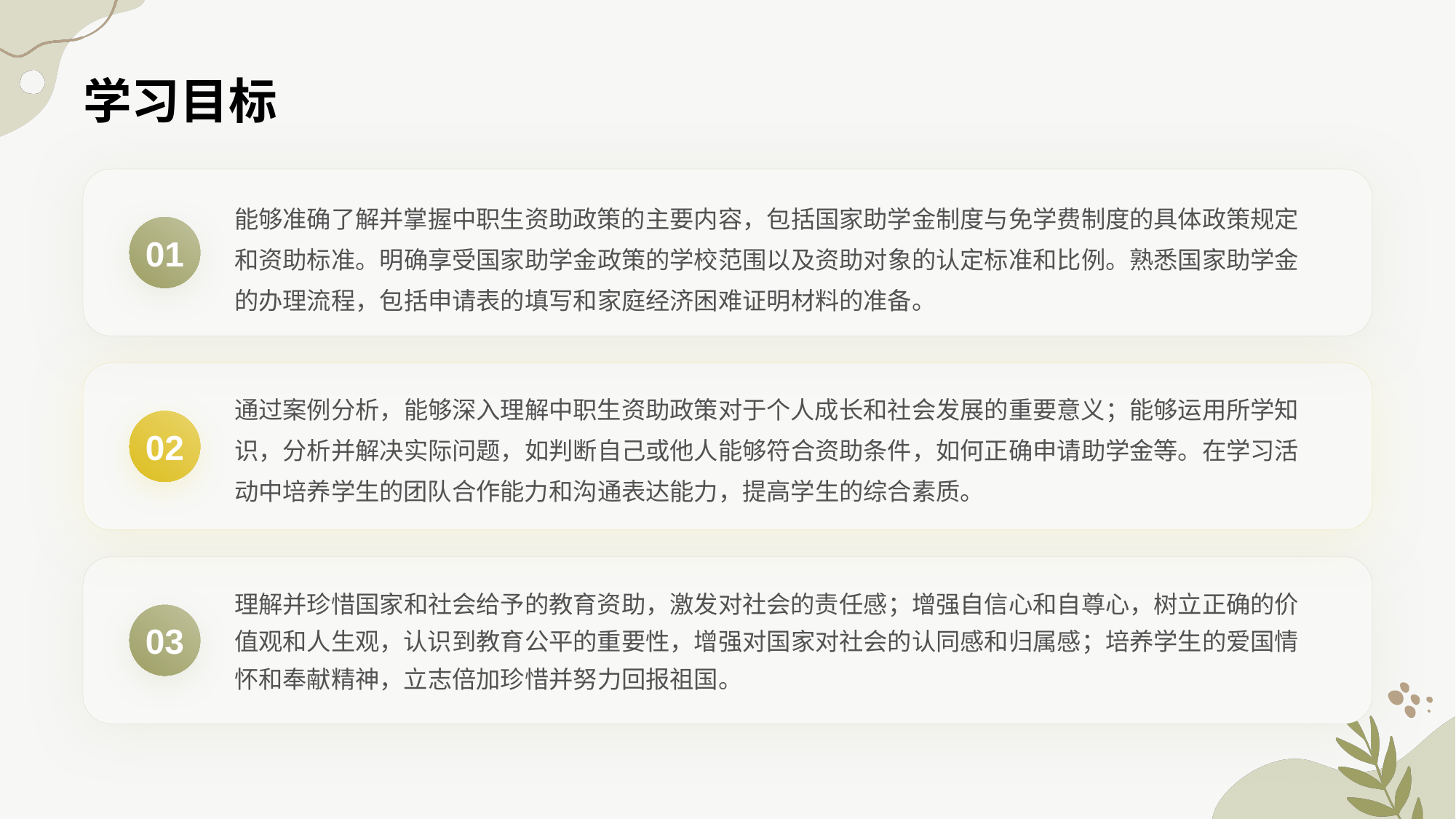

学习目标

能够准确了解并掌握中职生资助政策的主要内容，包括国家助学金制度与免学费制度的具体政策规定和资助标准。明确享受国家助学金政策的学校范围以及资助对象的认定标准和比例。熟悉国家助学金的办理流程，包括申请表的填写和家庭经济困难证明材料的准备。
01
通过案例分析，能够深入理解中职生资助政策对于个人成长和社会发展的重要意义；能够运用所学知识，分析并解决实际问题，如判断自己或他人能够符合资助条件，如何正确申请助学金等。在学习活动中培养学生的团队合作能力和沟通表达能力，提高学生的综合素质。

02
理解并珍惜国家和社会给予的教育资助，激发对社会的责任感；增强自信心和自尊心，树立正确的价值观和人生观，认识到教育公平的重要性，增强对国家对社会的认同感和归属感；培养学生的爱国情怀和奉献精神，立志倍加珍惜并努力回报祖国。

03